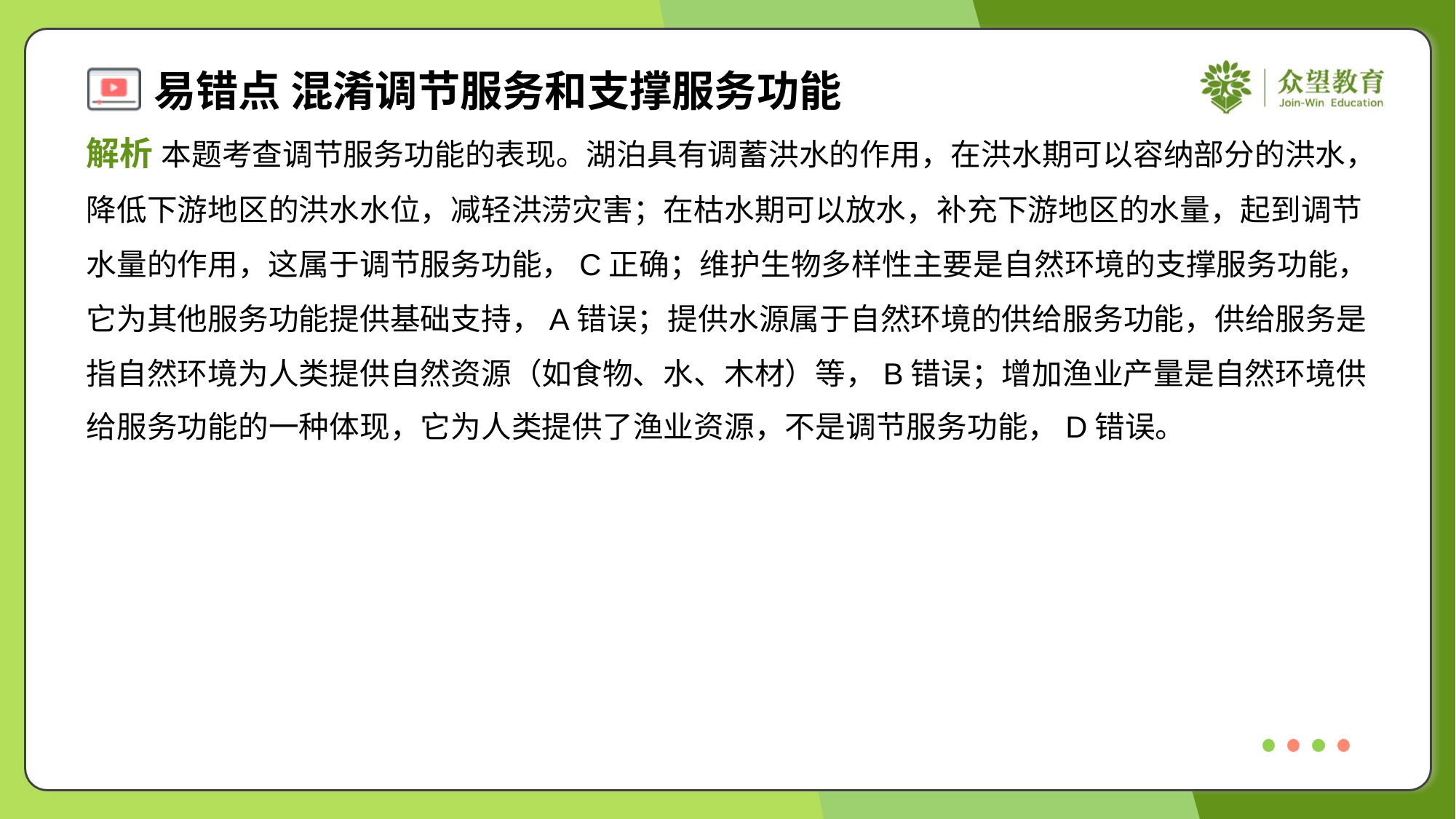

解析 本题考查调节服务功能的表现。湖泊具有调蓄洪水的作用，在洪水期可以容纳部分的洪水，
降低下游地区的洪水水位，减轻洪涝灾害；在枯水期可以放水，补充下游地区的水量，起到调节
水量的作用，这属于调节服务功能，C正确；维护生物多样性主要是自然环境的支撑服务功能，
它为其他服务功能提供基础支持，A错误；提供水源属于自然环境的供给服务功能，供给服务是
指自然环境为人类提供自然资源（如食物、水、木材）等，B错误；增加渔业产量是自然环境供
给服务功能的一种体现，它为人类提供了渔业资源，不是调节服务功能，D错误。